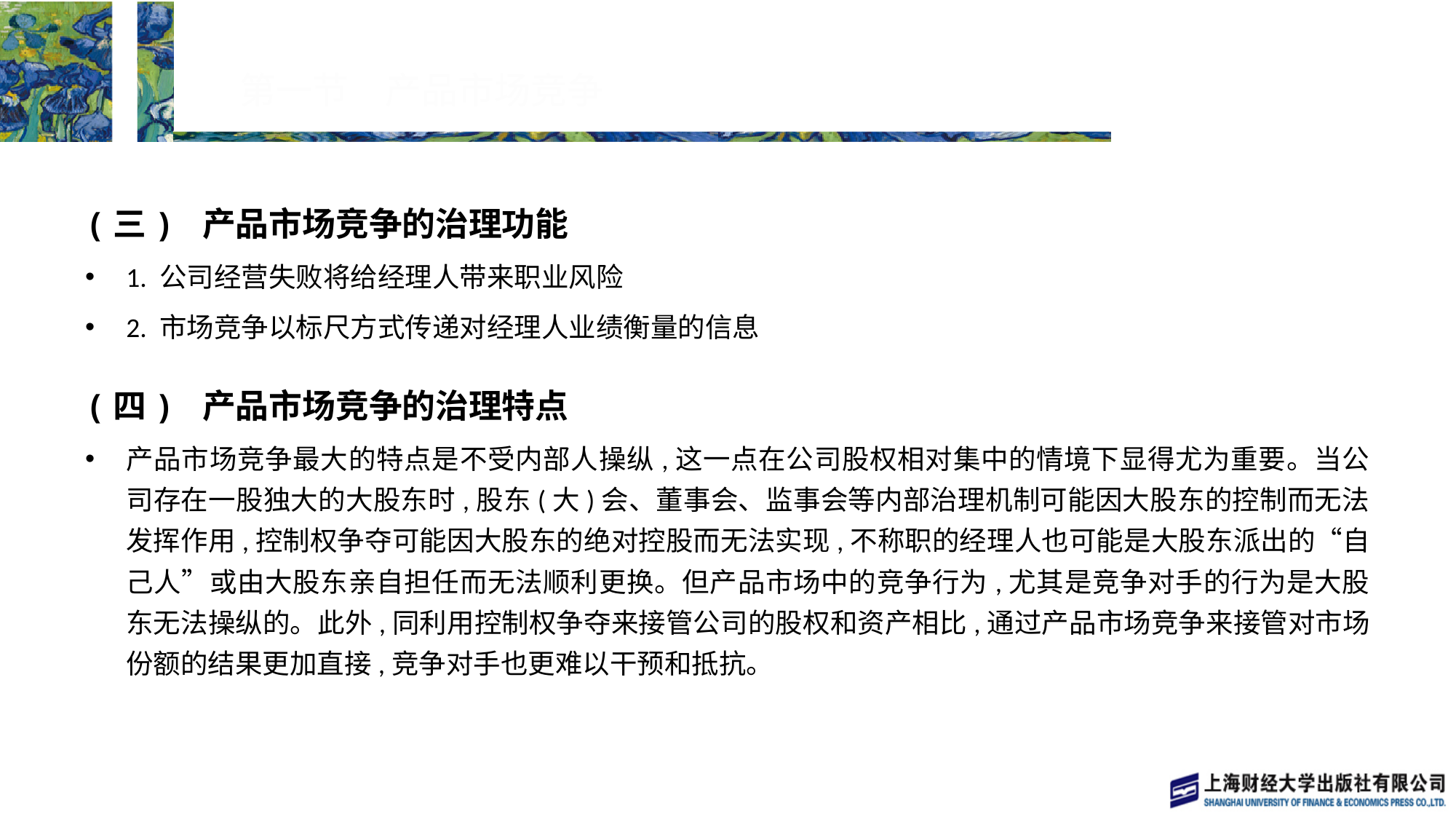

# 第一节　产品市场竞争
(三) 产品市场竞争的治理功能
1. 公司经营失败将给经理人带来职业风险
2. 市场竞争以标尺方式传递对经理人业绩衡量的信息
(四) 产品市场竞争的治理特点
产品市场竞争最大的特点是不受内部人操纵,这一点在公司股权相对集中的情境下显得尤为重要。当公司存在一股独大的大股东时,股东(大)会、董事会、监事会等内部治理机制可能因大股东的控制而无法发挥作用,控制权争夺可能因大股东的绝对控股而无法实现,不称职的经理人也可能是大股东派出的“自己人”或由大股东亲自担任而无法顺利更换。但产品市场中的竞争行为,尤其是竞争对手的行为是大股东无法操纵的。此外,同利用控制权争夺来接管公司的股权和资产相比,通过产品市场竞争来接管对市场份额的结果更加直接,竞争对手也更难以干预和抵抗。